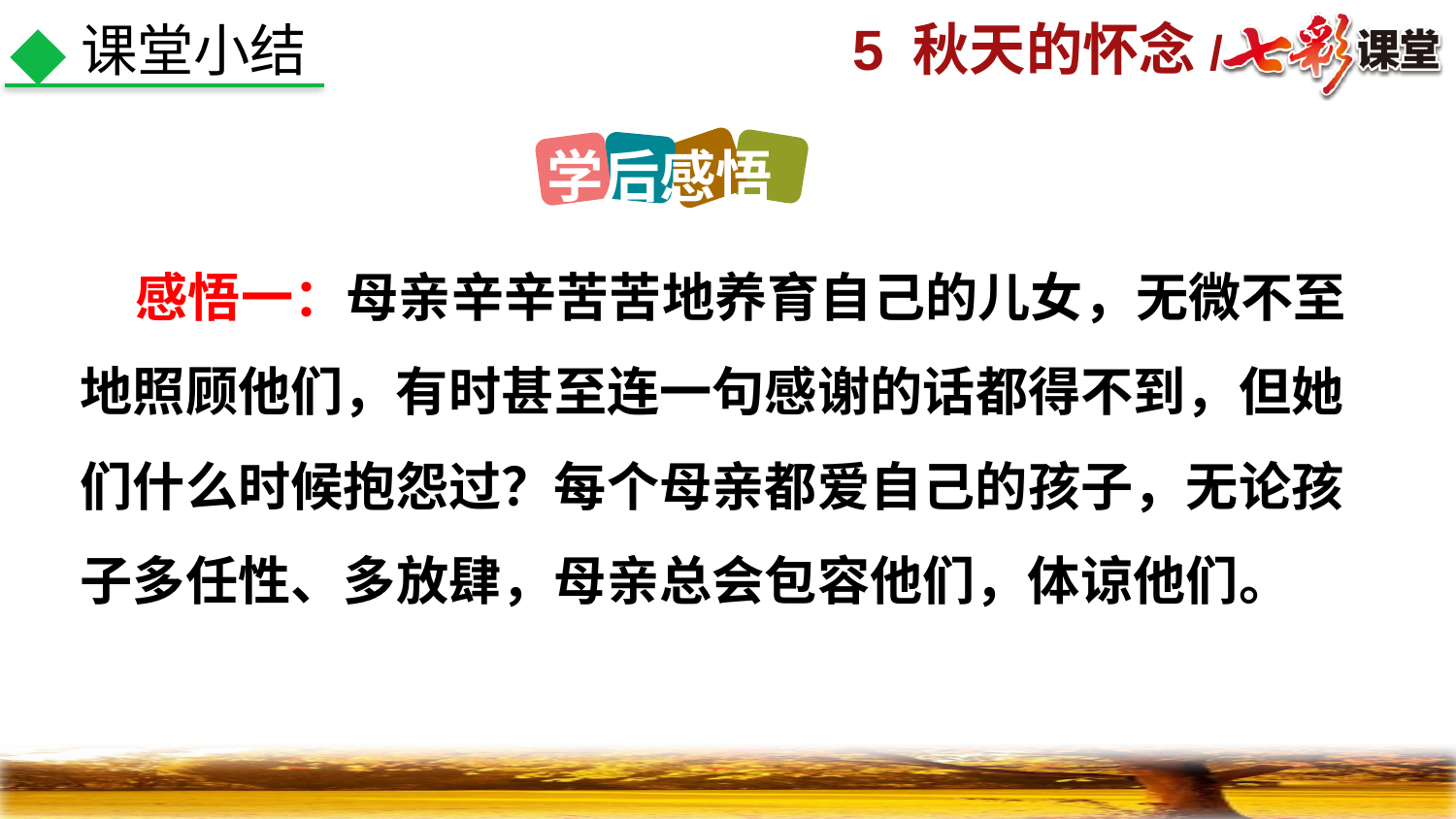

课堂小结

学后感悟

    感悟一：母亲辛辛苦苦地养育自己的儿女，无微不至地照顾他们，有时甚至连一句感谢的话都得不到，但她们什么时候抱怨过？每个母亲都爱自己的孩子，无论孩子多任性、多放肆，母亲总会包容他们，体谅他们。